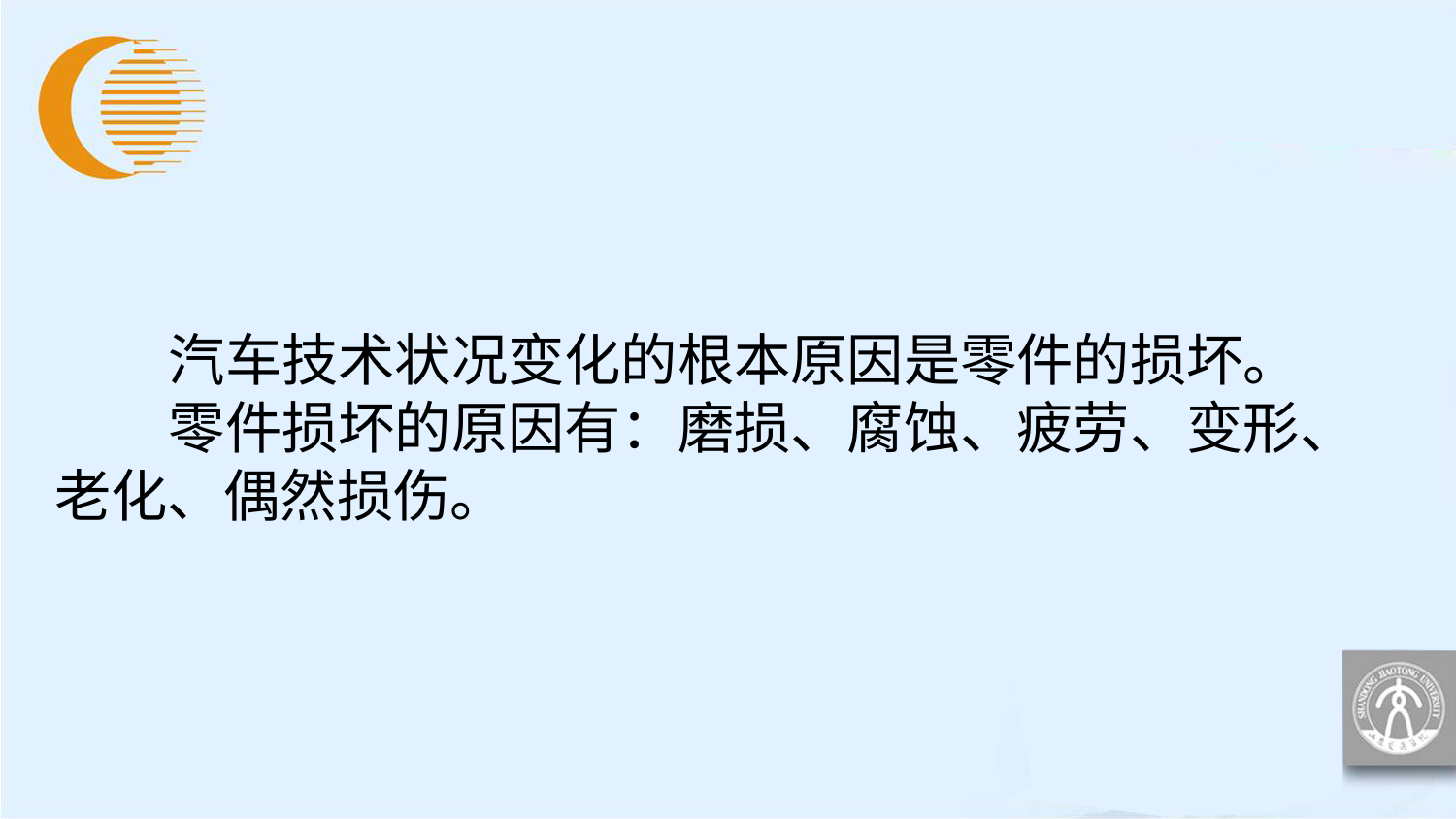

汽车技术状况变化的根本原因是零件的损坏。
零件损坏的原因有：磨损、腐蚀、疲劳、变形、老化、偶然损伤。